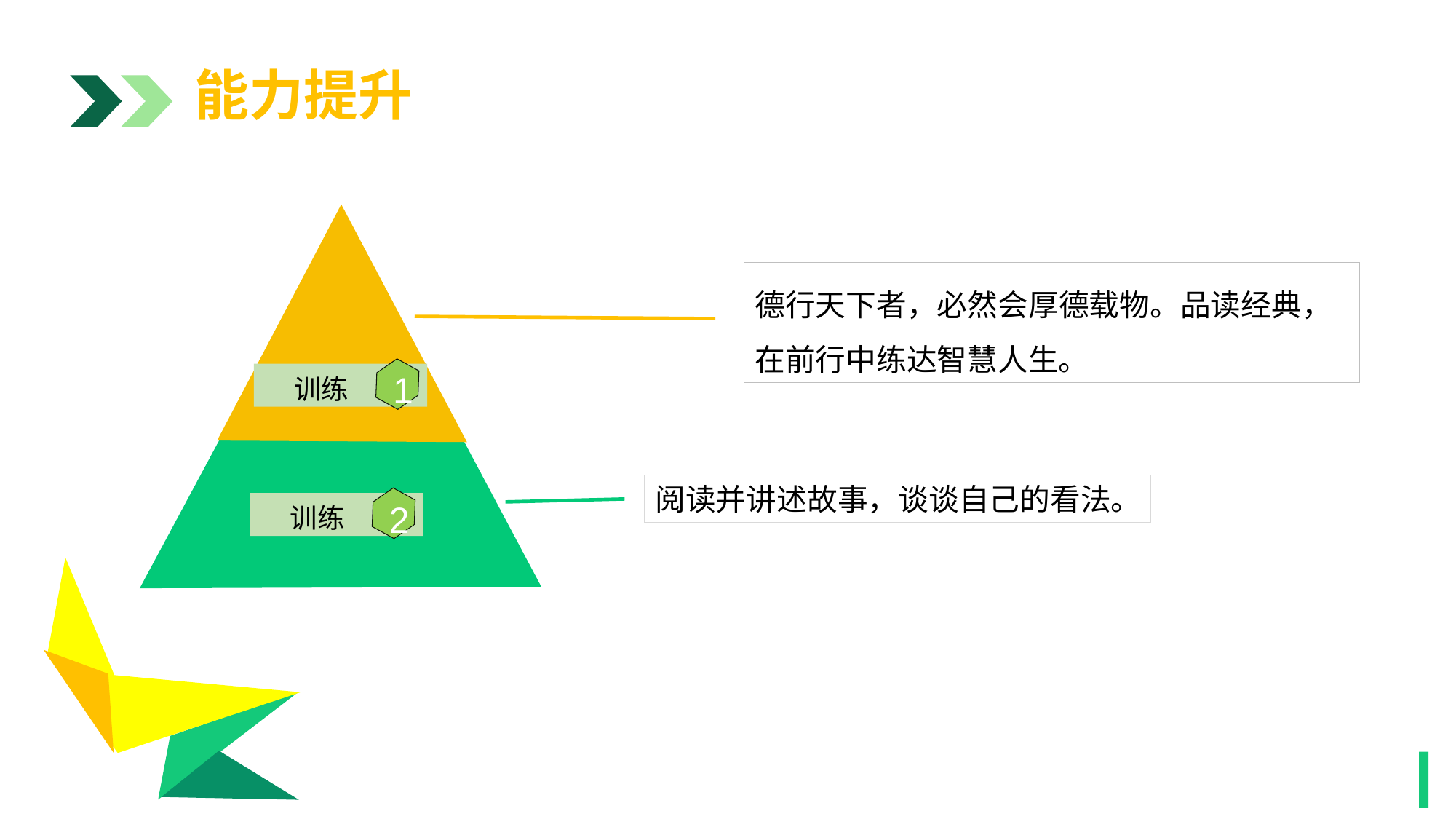

能力提升

阶段三
1
德行天下者，必然会厚德载物。品读经典，在前行中练达智慧人生。
1

训练
阅读并讲述故事，谈谈自己的看法。
2

训练

1
8